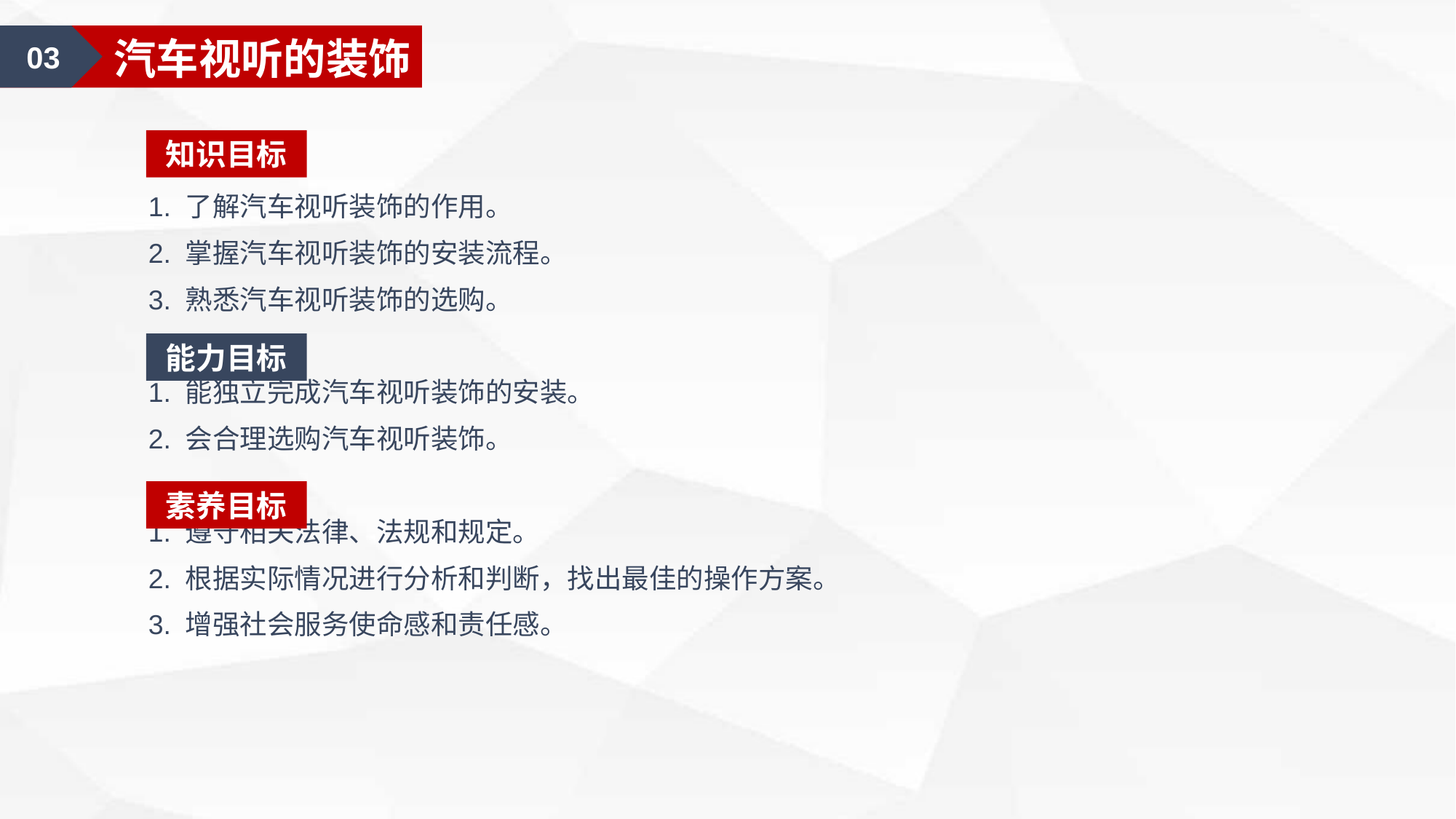

03
汽车视听的装饰
知识目标
1. 了解汽车视听装饰的作用。
2. 掌握汽车视听装饰的安装流程。
3. 熟悉汽车视听装饰的选购。

1. 能独立完成汽车视听装饰的安装。
2. 会合理选购汽车视听装饰。

1. 遵守相关法律、法规和规定。
2. 根据实际情况进行分析和判断，找出最佳的操作方案。
3. 增强社会服务使命感和责任感。
能力目标
素养目标